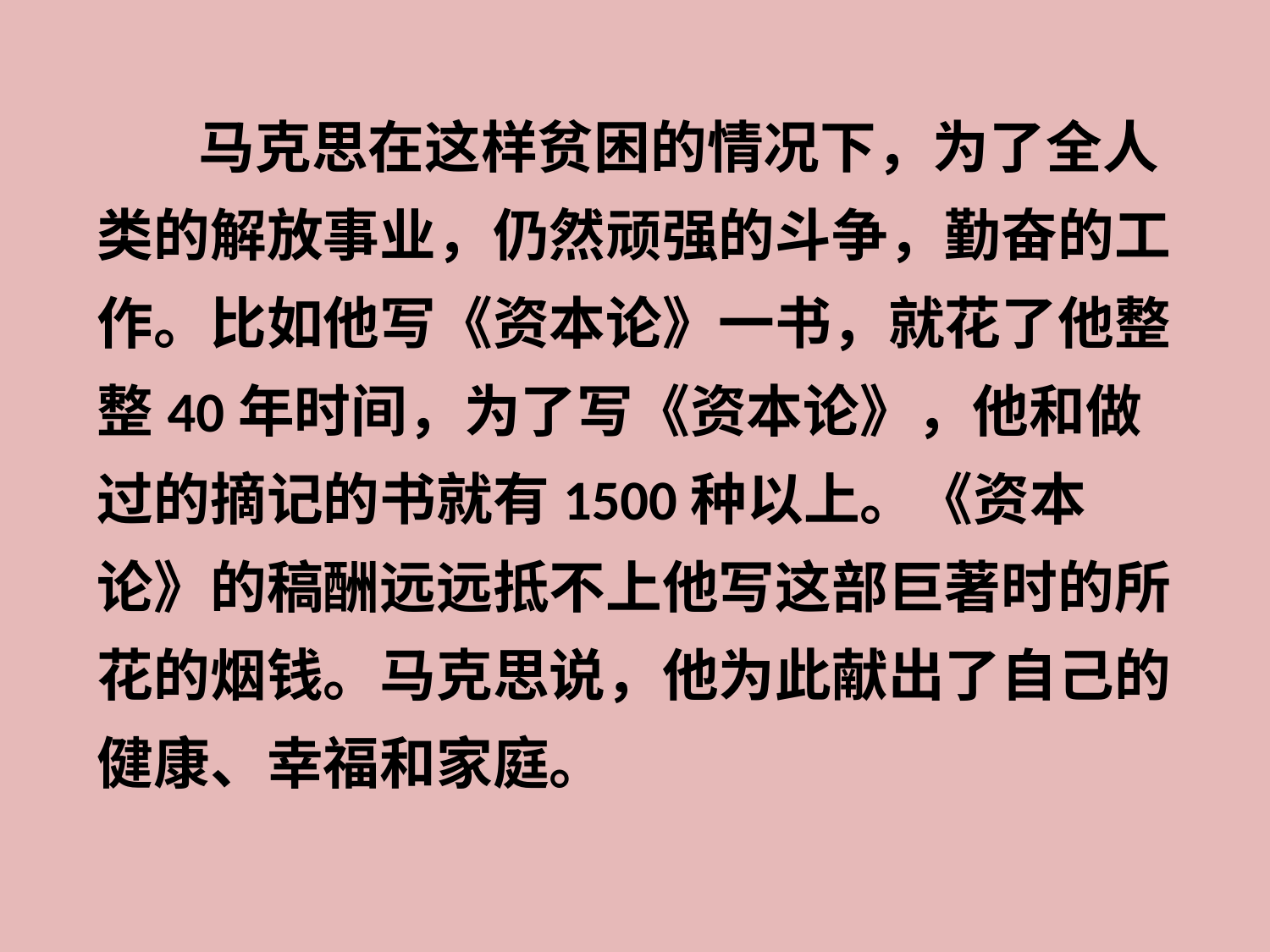

马克思在这样贫困的情况下，为了全人类的解放事业，仍然顽强的斗争，勤奋的工作。比如他写《资本论》一书，就花了他整整40年时间，为了写《资本论》，他和做过的摘记的书就有1500种以上。《资本论》的稿酬远远抵不上他写这部巨著时的所花的烟钱。马克思说，他为此献出了自己的健康、幸福和家庭。